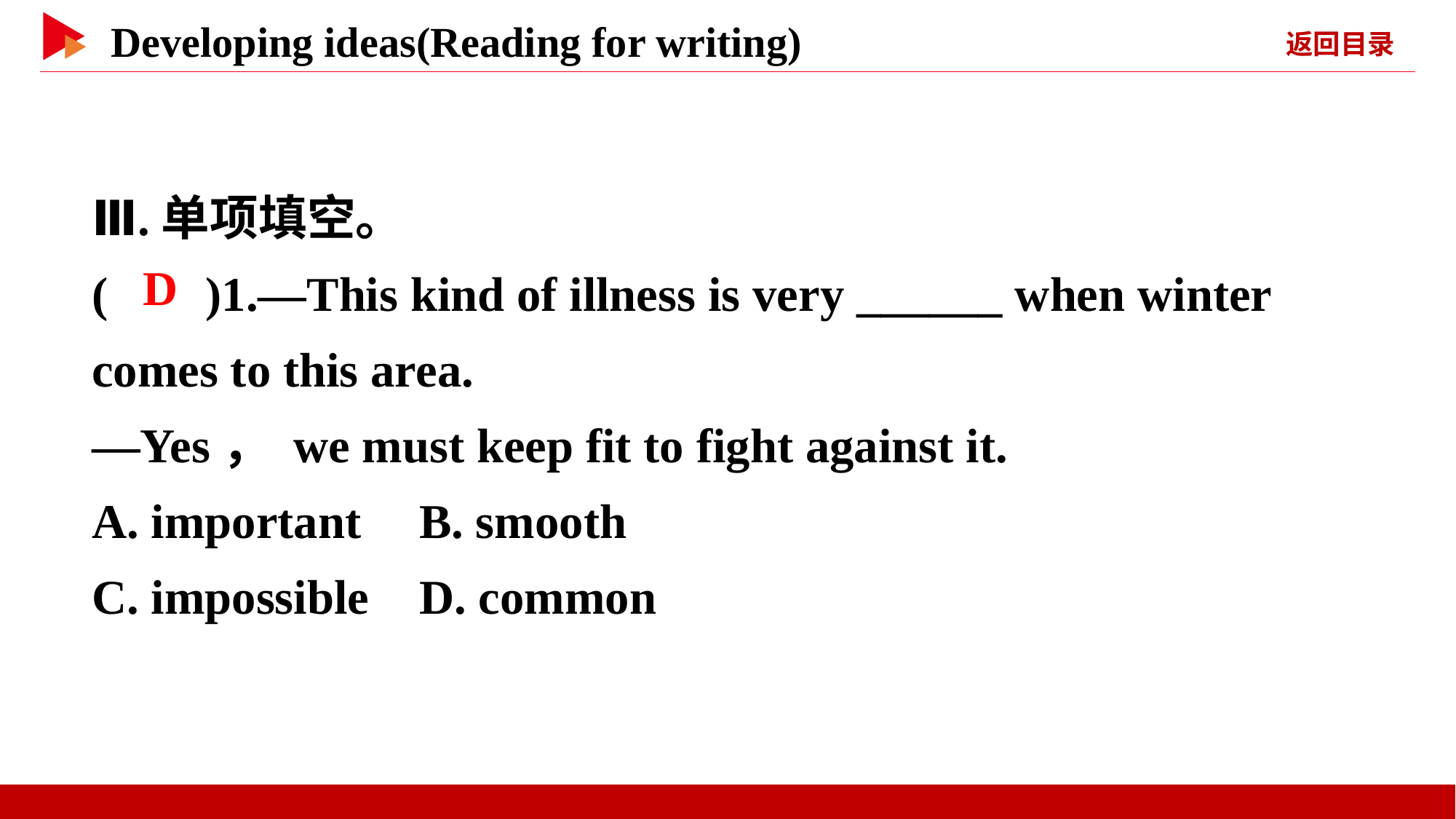

Ⅲ.单项填空。
(        )1.—This kind of illness is very ______ when winter comes to this area.
—Yes， we must keep fit to fight against it.
A. important	B. smooth
C. impossible	D. common
   D